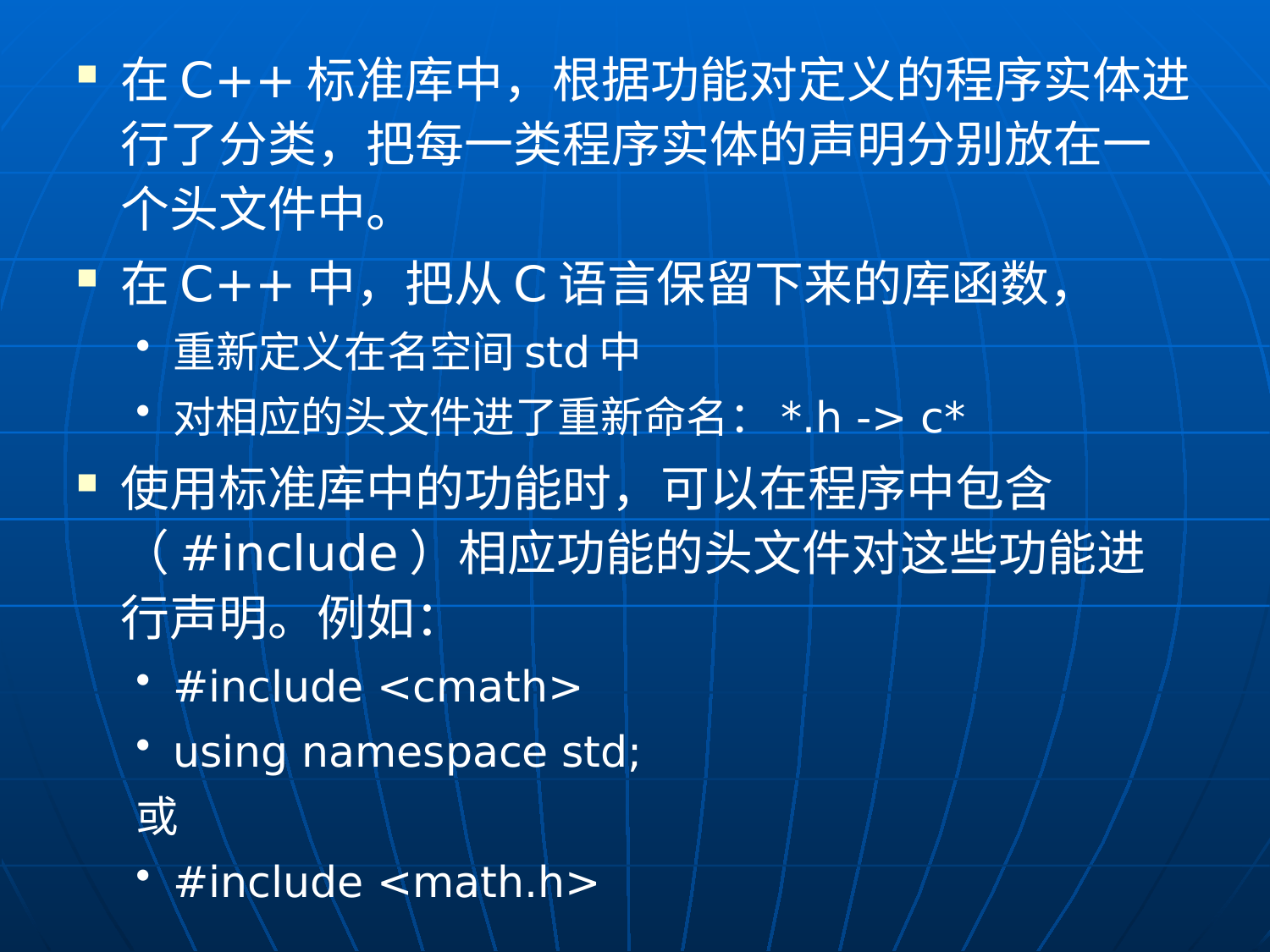

在C++标准库中，根据功能对定义的程序实体进行了分类，把每一类程序实体的声明分别放在一个头文件中。
在C++中，把从C语言保留下来的库函数，
重新定义在名空间std中
对相应的头文件进了重新命名：*.h -> c*
使用标准库中的功能时，可以在程序中包含（#include）相应功能的头文件对这些功能进行声明。例如：
#include <cmath>
using namespace std;
或
#include <math.h>